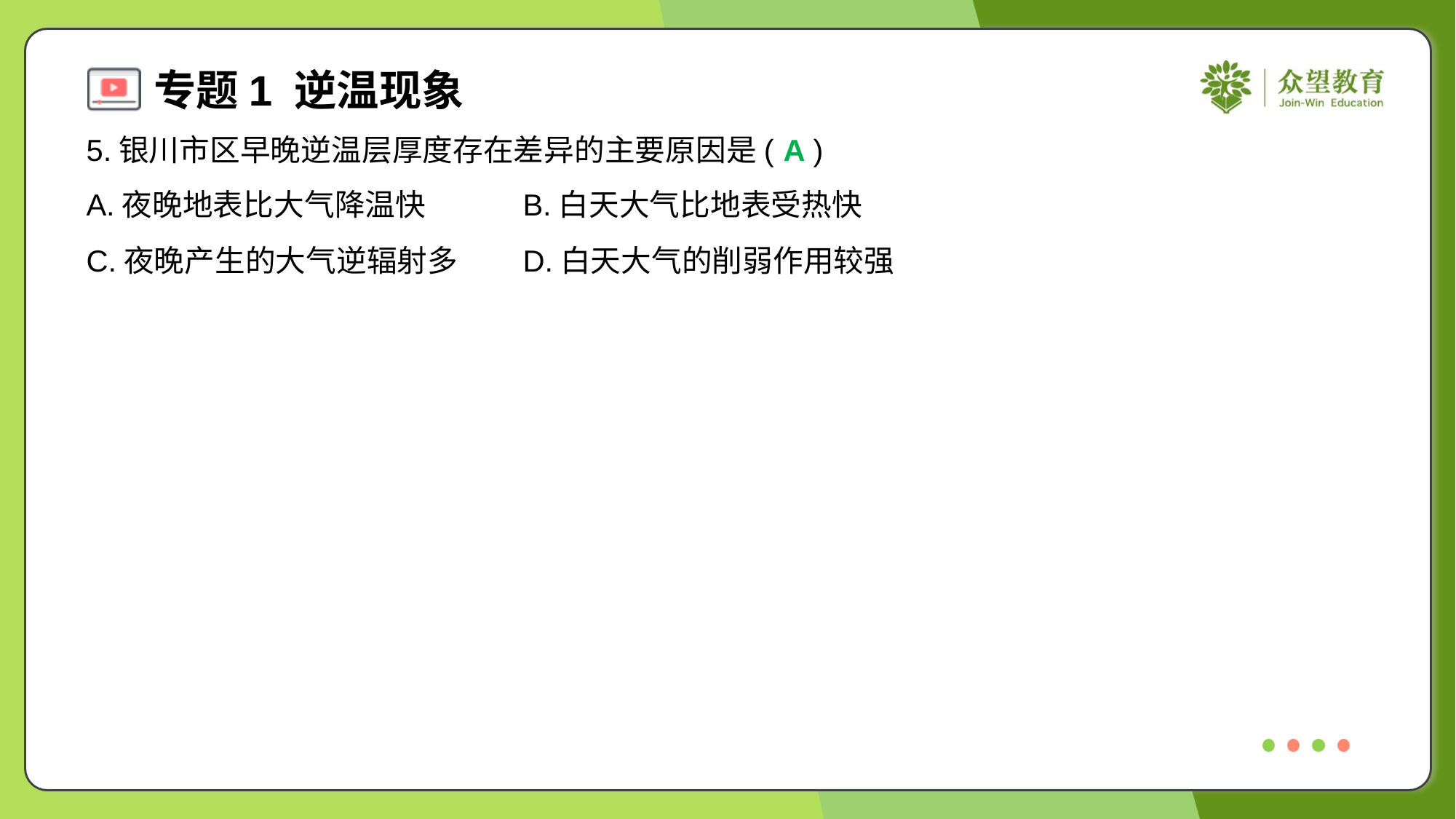

5.银川市区早晚逆温层厚度存在差异的主要原因是(     )
A
A.夜晚地表比大气降温快	B.白天大气比地表受热快
C.夜晚产生的大气逆辐射多	D.白天大气的削弱作用较强